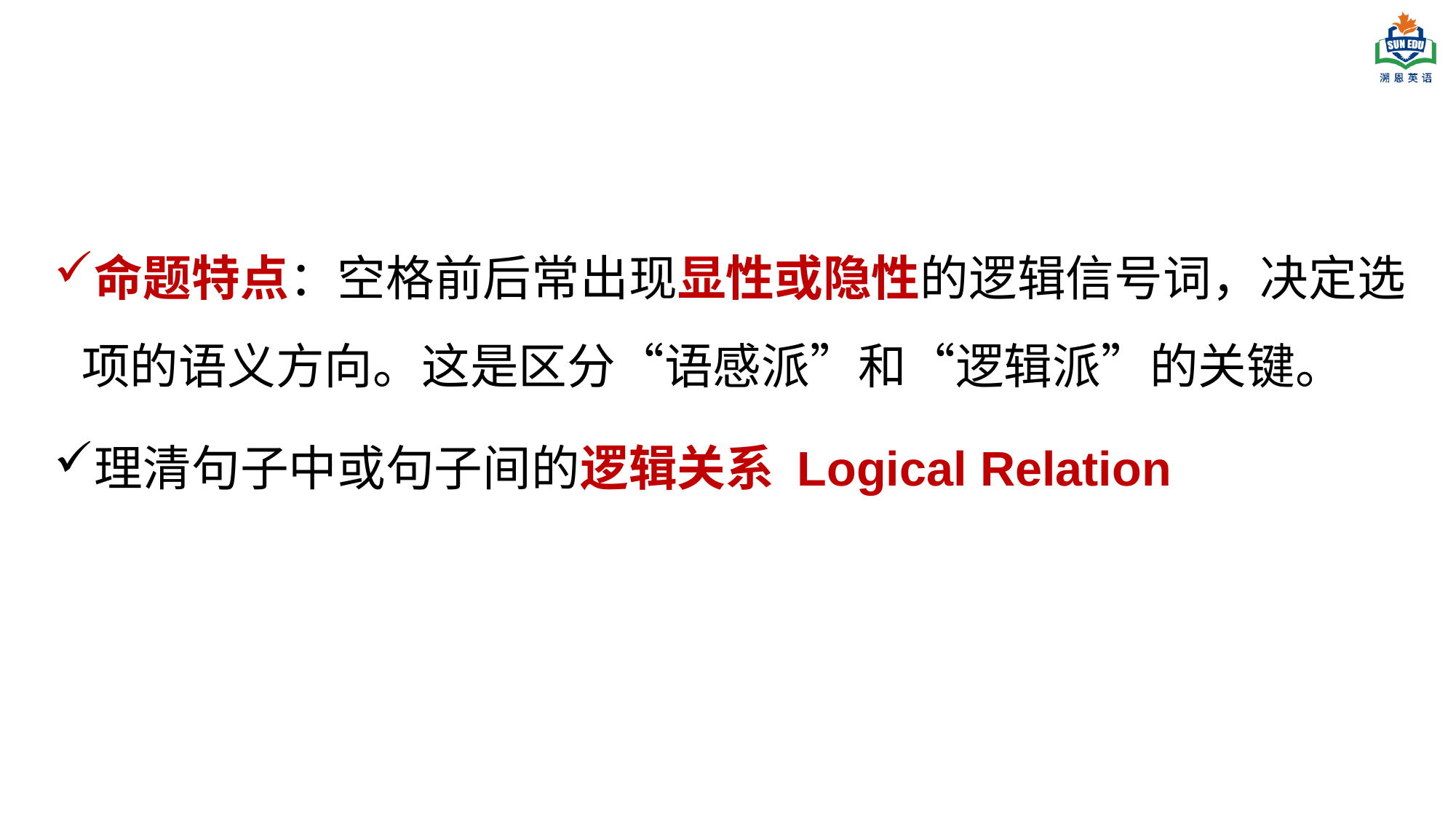

命题特点：空格前后常出现显性或隐性的逻辑信号词，决定选项的语义方向。这是区分“语感派”和“逻辑派”的关键。
理清句子中或句子间的逻辑关系 Logical Relation